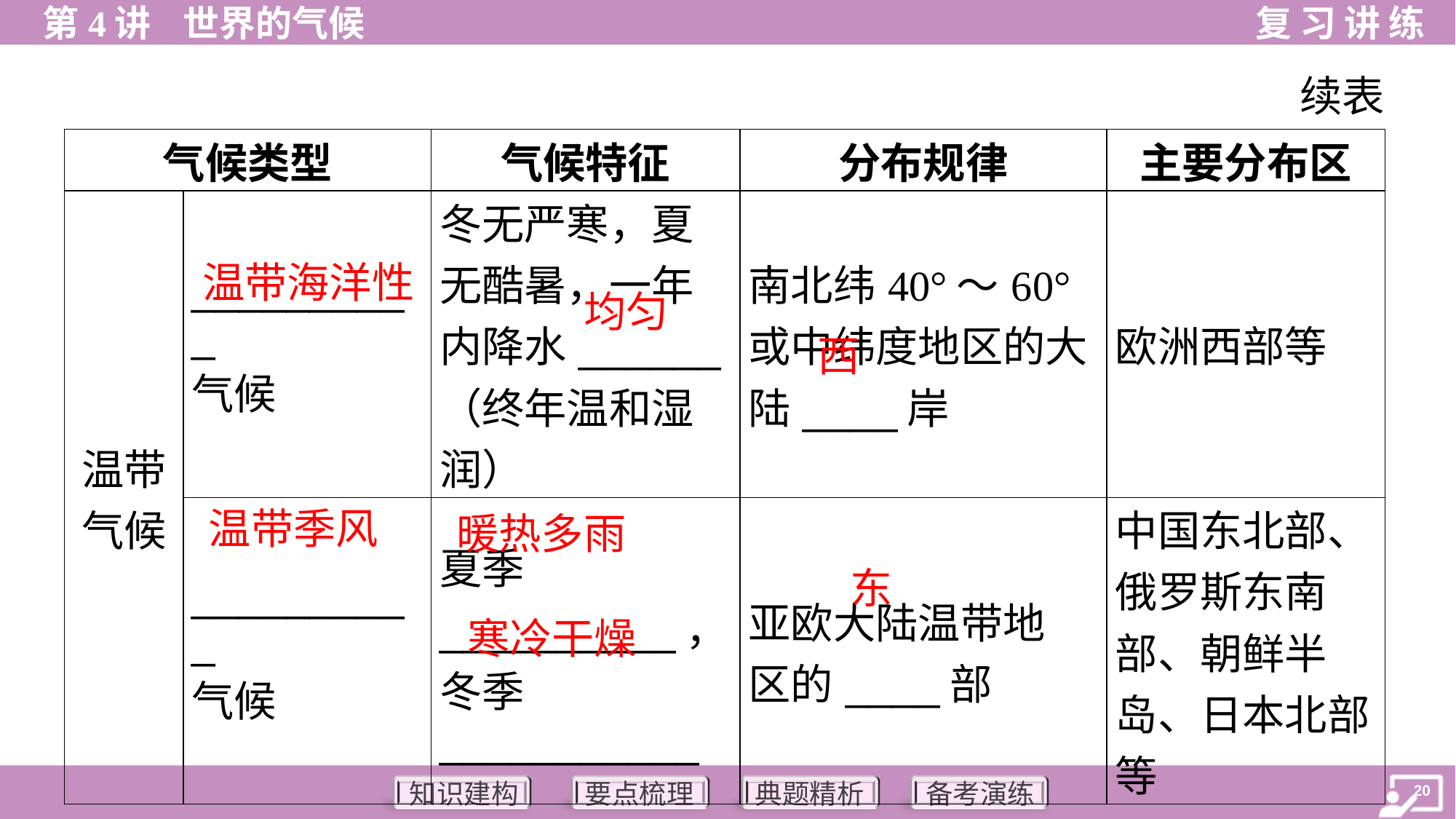

续表
| 气候类型 |  | 气候特征 | 分布规律 | 主要分布区 |
| --- | --- | --- | --- | --- |
| 温带 气候 | \_\_\_\_\_\_\_\_\_\_ 气候 | 冬无严寒，夏 无酷暑，一年 内降水\_\_\_\_\_\_ （终年温和湿 润） | 南北纬40°～60°或中纬度地区的大陆\_\_\_\_岸 | 欧洲西部等 |
|  | \_\_\_\_\_\_\_\_\_\_ 气候 | 夏季 \_\_\_\_\_\_\_\_\_\_， 冬季 \_\_\_\_\_\_\_\_\_\_\_ | 亚欧大陆温带地 区的\_\_\_\_部 | 中国东北部、 俄罗斯东南 部、朝鲜半 岛、日本北部 等 |
温带海洋性
均匀
西
温带季风
暖热多雨
东
寒冷干燥